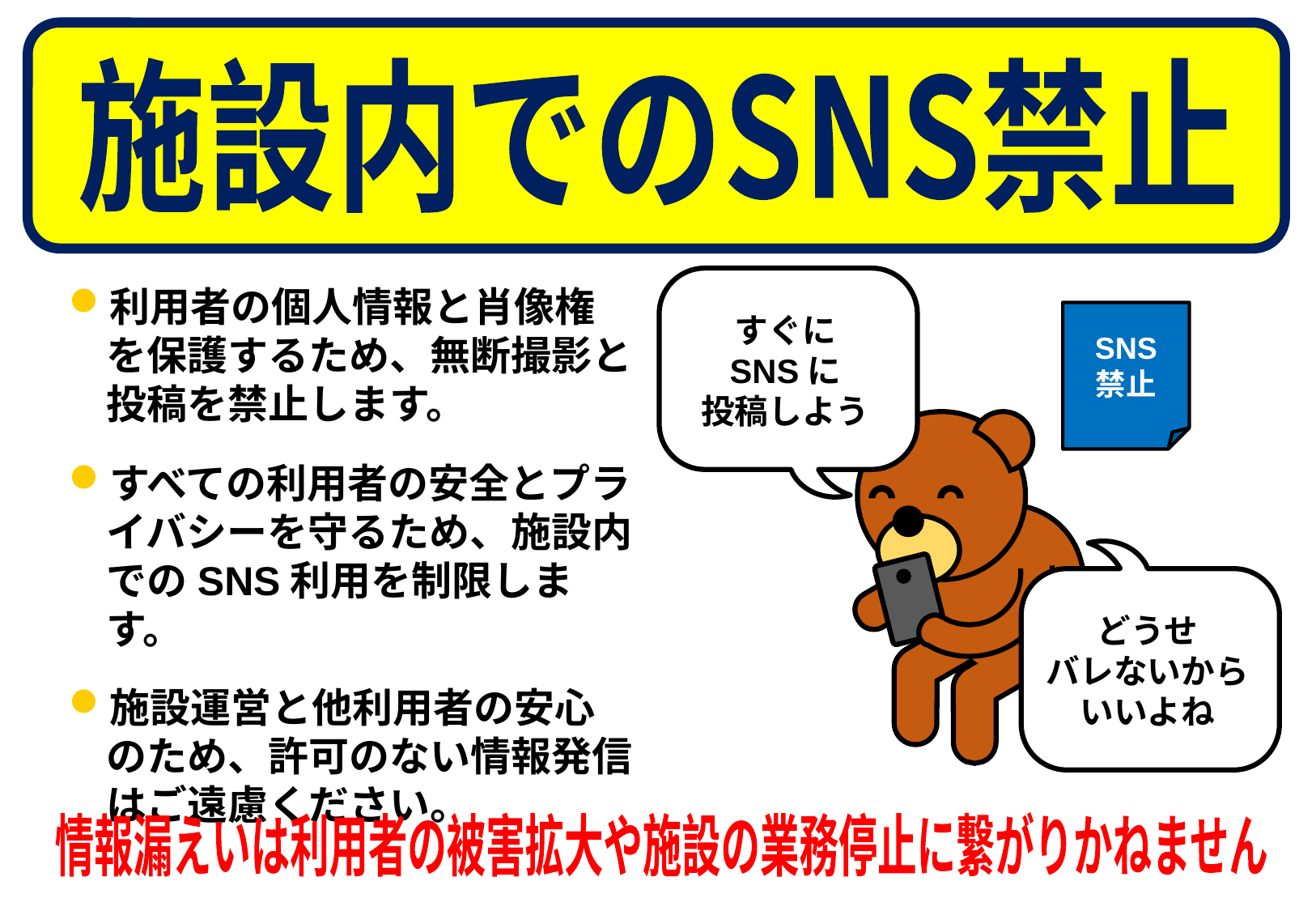

施設内でのSNS禁止

利用者の個人情報と肖像権を保護するため、無断撮影と投稿を禁止します。
すべての利用者の安全とプライバシーを守るため、施設内でのSNS利用を制限します。
施設運営と他利用者の安心のため、許可のない情報発信はご遠慮ください。
SNS
禁止
すぐに
SNSに
投稿しよう

どうせ
バレないから
いいよね
情報漏えいは利用者の被害拡大や施設の業務停止に繋がりかねません